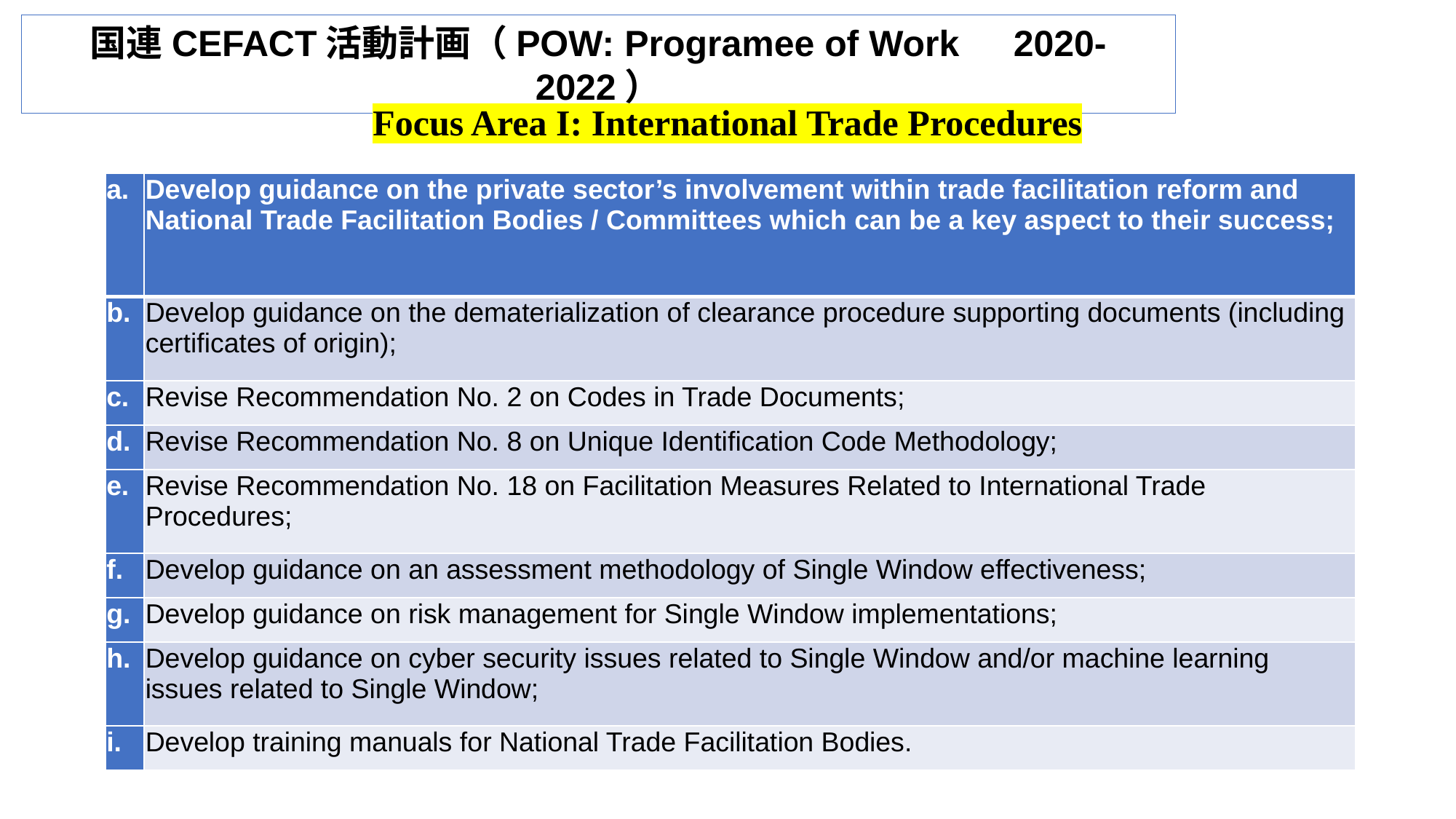

国連CEFACT活動計画（POW: Programee of Work　2020-2022）
Focus Area I: International Trade Procedures
| a. | Develop guidance on the private sector’s involvement within trade facilitation reform and National Trade Facilitation Bodies / Committees which can be a key aspect to their success; |
| --- | --- |
| b. | Develop guidance on the dematerialization of clearance procedure supporting documents (including certificates of origin); |
| c. | Revise Recommendation No. 2 on Codes in Trade Documents; |
| d. | Revise Recommendation No. 8 on Unique Identification Code Methodology; |
| e. | Revise Recommendation No. 18 on Facilitation Measures Related to International Trade Procedures; |
| f. | Develop guidance on an assessment methodology of Single Window effectiveness; |
| g. | Develop guidance on risk management for Single Window implementations; |
| h. | Develop guidance on cyber security issues related to Single Window and/or machine learning issues related to Single Window; |
| i. | Develop training manuals for National Trade Facilitation Bodies. |